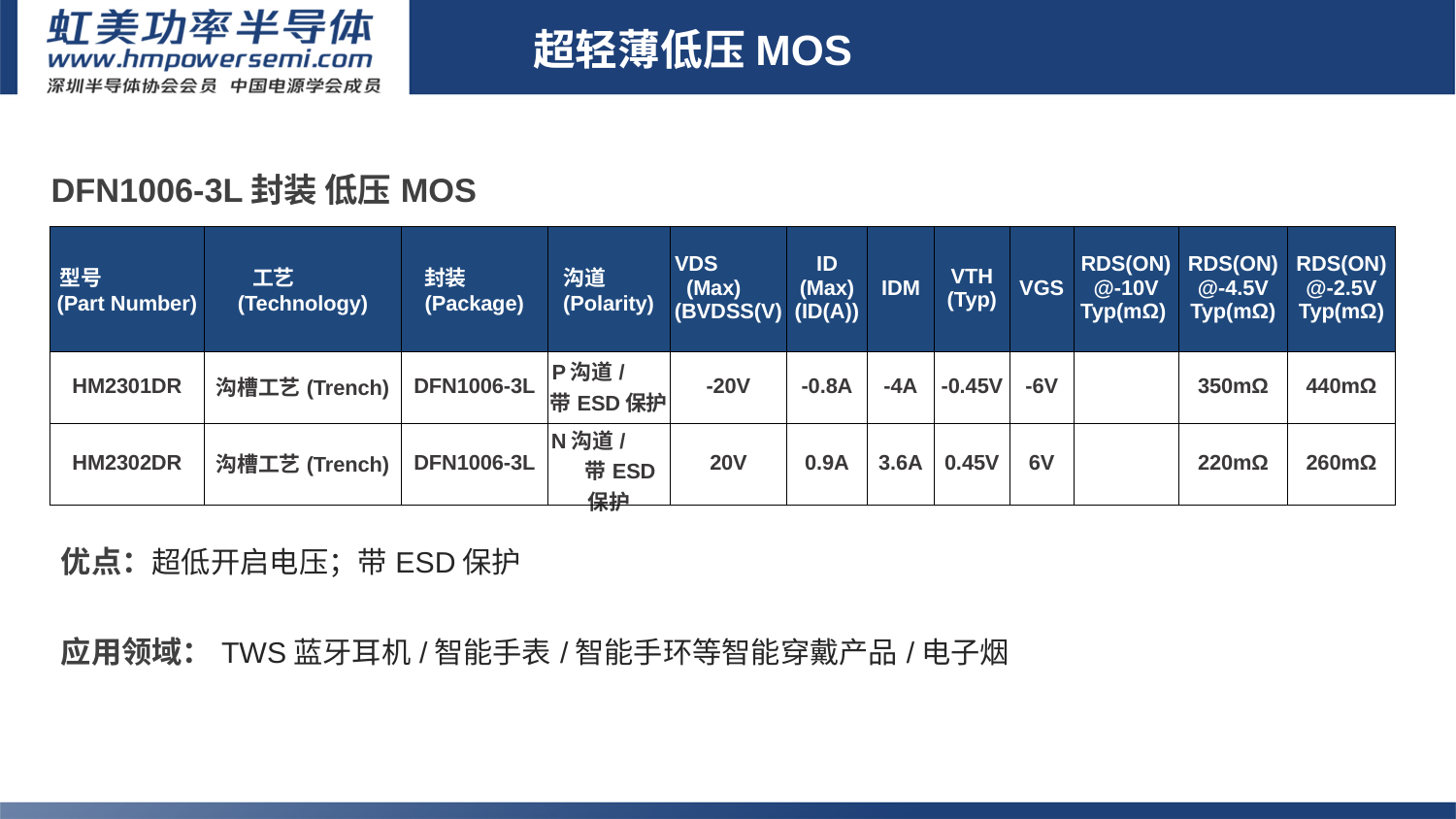

超轻薄低压MOS
| DFN1006-3L封装 低压MOS |  |  |  |  |  |  |  |  |  |  |  |
| --- | --- | --- | --- | --- | --- | --- | --- | --- | --- | --- | --- |
| 型号 (Part Number) | 工艺 (Technology) | 封装 (Package) | 沟道 (Polarity) | VDS (Max) (BVDSS(V) | ID (Max) (ID(A)) | IDM | VTH (Typ) | VGS | RDS(ON) @-10V Typ(mΩ) | RDS(ON) @-4.5V Typ(mΩ) | RDS(ON) @-2.5V Typ(mΩ) |
| HM2301DR | 沟槽工艺(Trench) | DFN1006-3L | P沟道/ 带ESD保护 | -20V | -0.8A | -4A | -0.45V | -6V |  | 350mΩ | 440mΩ |
| HM2302DR | 沟槽工艺(Trench) | DFN1006-3L | N沟道/ 带ESD保护 | 20V | 0.9A | 3.6A | 0.45V | 6V |  | 220mΩ | 260mΩ |
# 8.超轻薄低压MOS
1.Sic二极管/GaN FET/IGBT单管
优点：超低开启电压；带ESD保护

应用领域：TWS蓝牙耳机/智能手表/智能手环等智能穿戴产品/电子烟